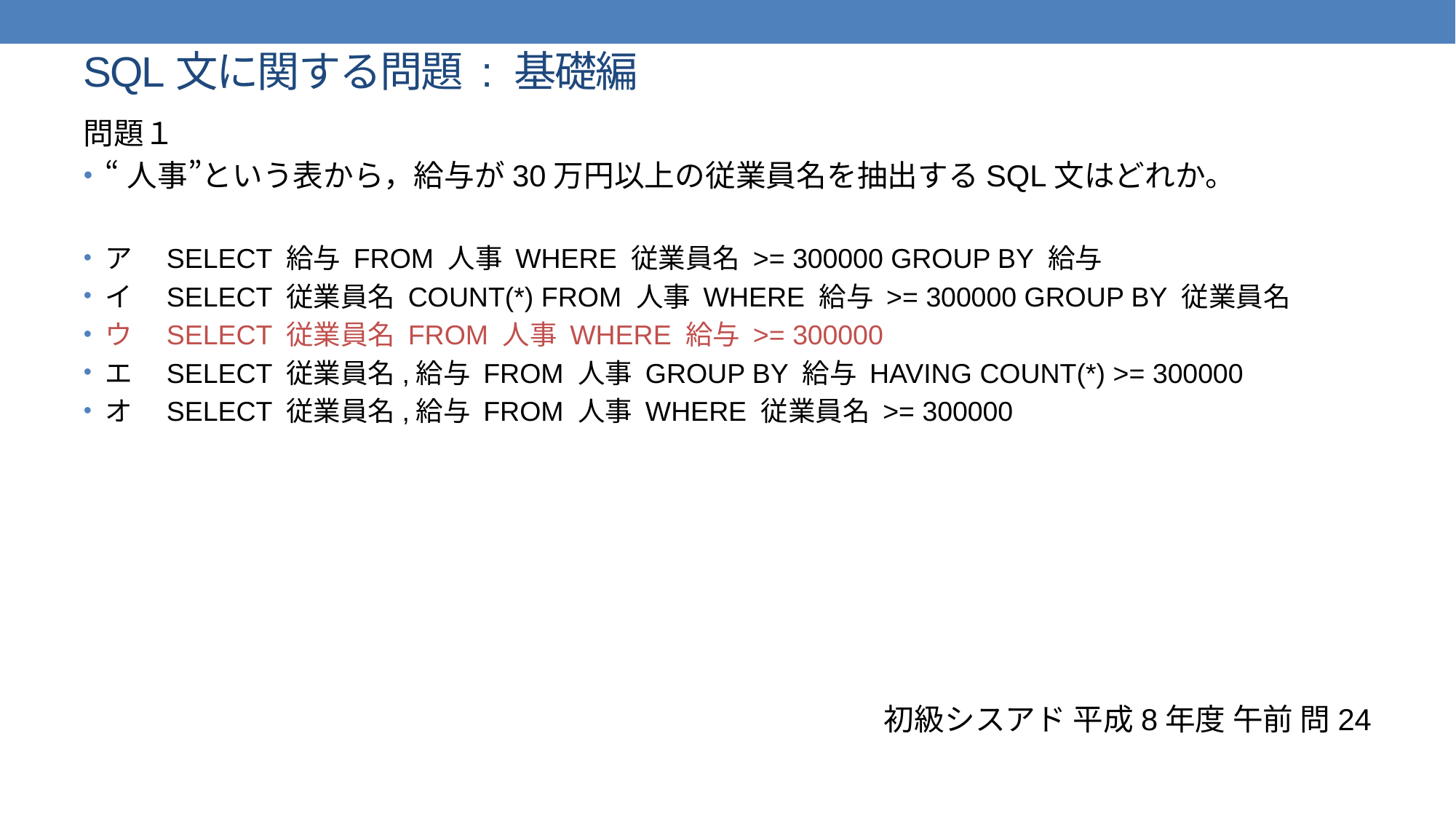

# SQL文に関する問題 : 基礎編
問題１
“人事”という表から，給与が30万円以上の従業員名を抽出するSQL文はどれか。

ア　SELECT 給与 FROM 人事 WHERE 従業員名 >= 300000 GROUP BY 給与
イ　SELECT 従業員名 COUNT(*) FROM 人事 WHERE 給与 >= 300000 GROUP BY 従業員名
ウ　SELECT 従業員名 FROM 人事 WHERE 給与 >= 300000
エ　SELECT 従業員名,給与 FROM 人事 GROUP BY 給与 HAVING COUNT(*) >= 300000
オ　SELECT 従業員名,給与 FROM 人事 WHERE 従業員名 >= 300000

初級シスアド 平成8年度 午前 問24